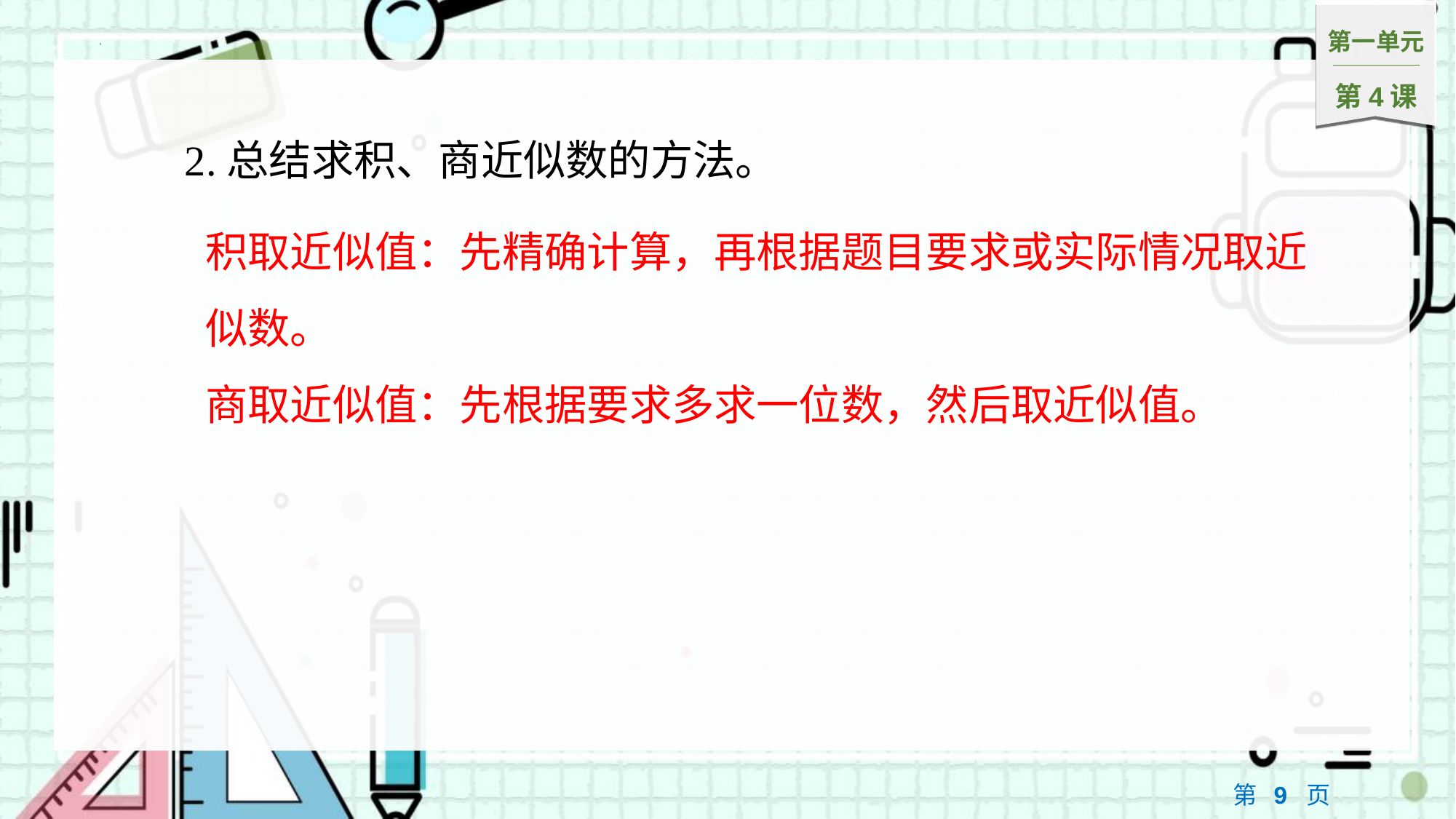

2.总结求积、商近似数的方法。
积取近似值：先精确计算，再根据题目要求或实际情况取近似数。
商取近似值：先根据要求多求一位数，然后取近似值。